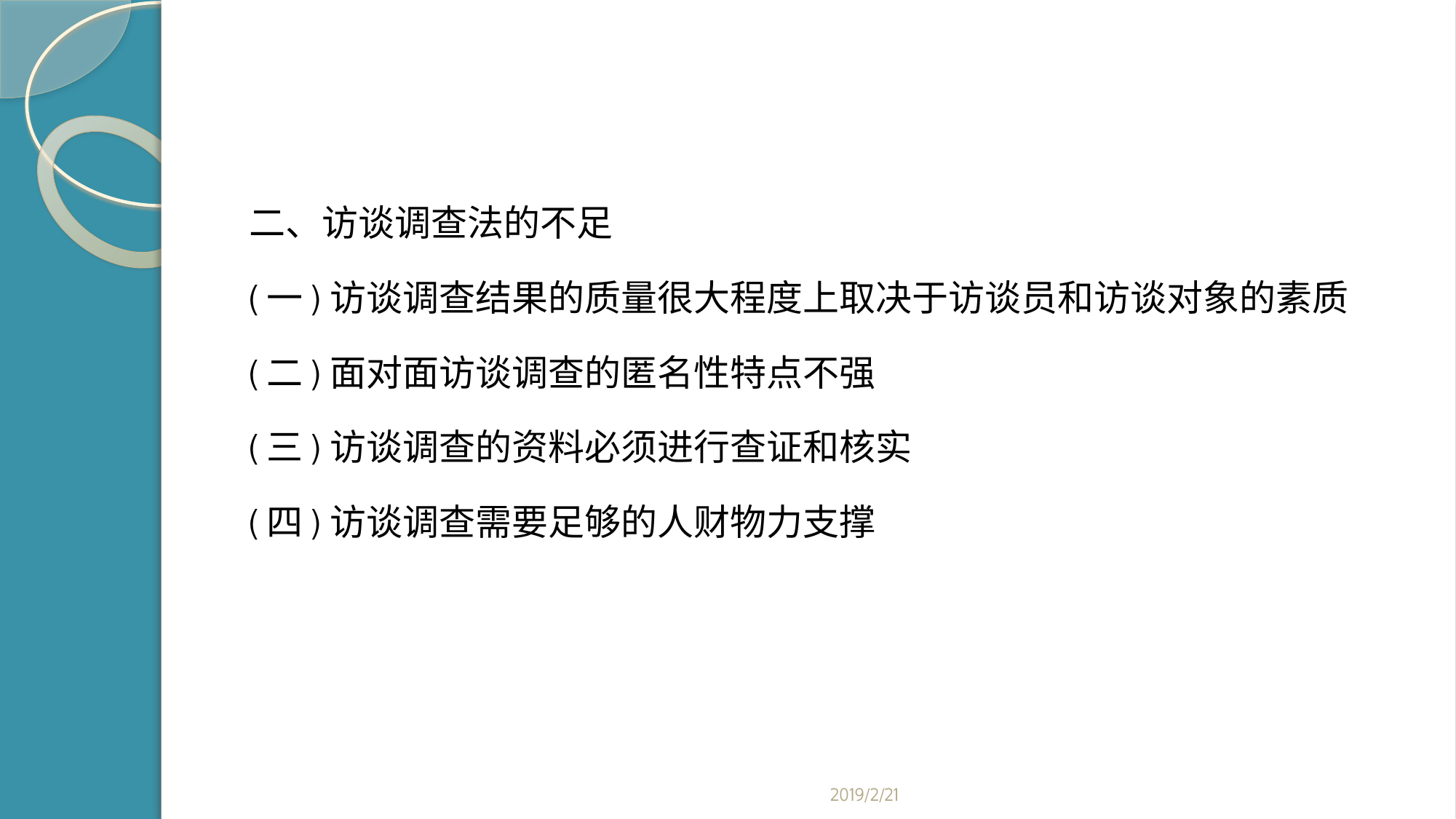

#
二、访谈调查法的不足
(一)访谈调查结果的质量很大程度上取决于访谈员和访谈对象的素质
(二)面对面访谈调查的匿名性特点不强
(三)访谈调查的资料必须进行查证和核实
(四)访谈调查需要足够的人财物力支撑

2019/2/21